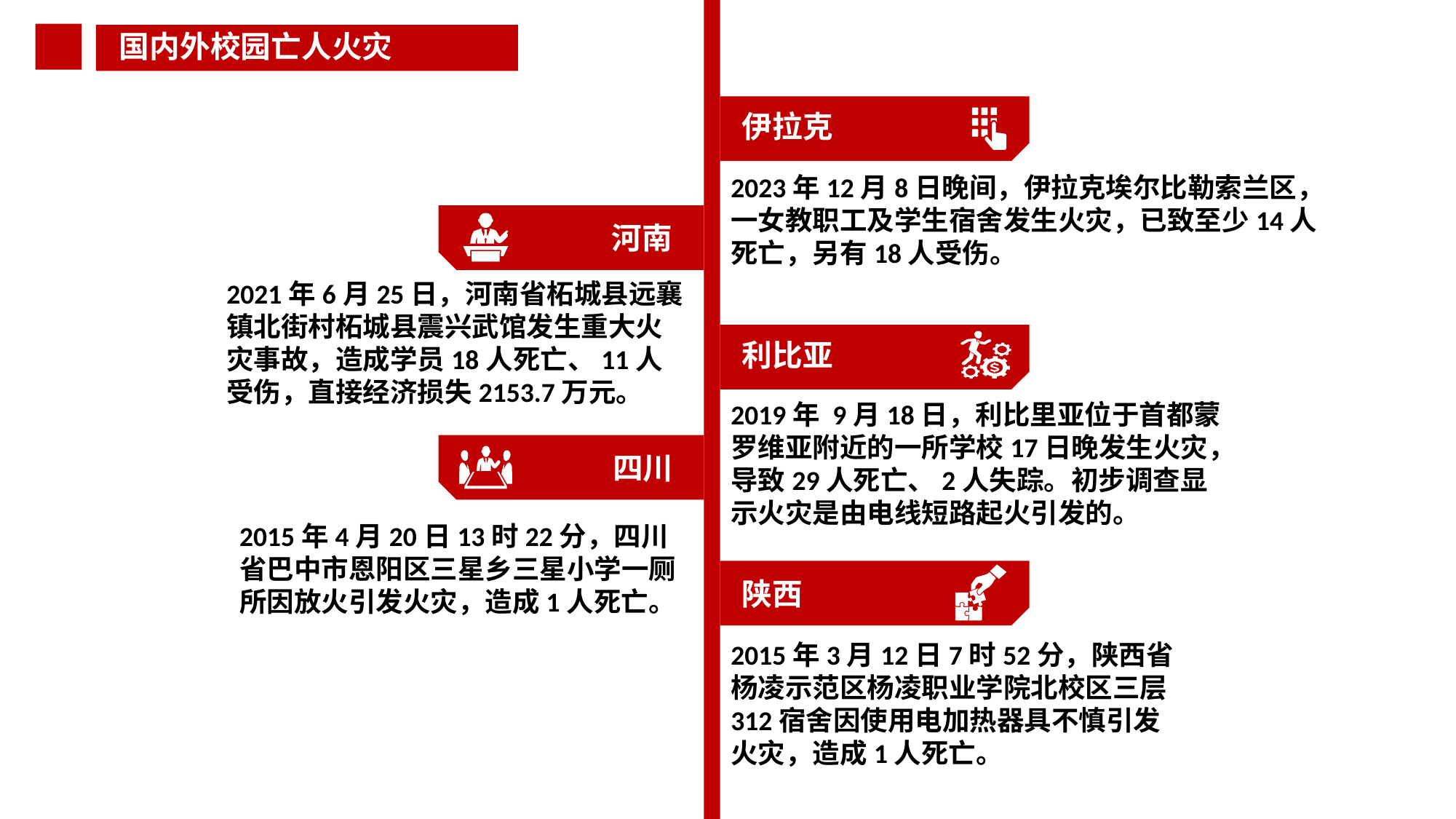

国内外校园亡人火灾

伊拉克

2023年12月8日晚间，伊拉克埃尔比勒索兰区，一女教职工及学生宿舍发生火灾，已致至少14人死亡，另有18人受伤。

河南

点击此处更换文本点击此处更换文本点击此处更换文本点击此处更换文本点击此处更换文本
2021年6月25日，河南省柘城县远襄镇北街村柘城县震兴武馆发生重大火灾事故，造成学员18人死亡、11人受伤，直接经济损失2153.7万元。
输入标题

利比亚

点击此处更换文本点击此处更换文本点击此处更换文本点击此处更换文本点击此处更换文本
2019年 9月18日，利比里亚位于首都蒙罗维亚附近的一所学校17日晚发生火灾，导致29人死亡、2人失踪。初步调查显示火灾是由电线短路起火引发的。

四川

输入标题
点击此处更换文本点击此处更换文本点击此处更换文本点击此处更换文本点击此处更换文本
2015年4月20日13时22分，四川省巴中市恩阳区三星乡三星小学一厕所因放火引发火灾，造成1人死亡。

陕西

2015年3月12日7时52分，陕西省杨凌示范区杨凌职业学院北校区三层312宿舍因使用电加热器具不慎引发火灾，造成1人死亡。